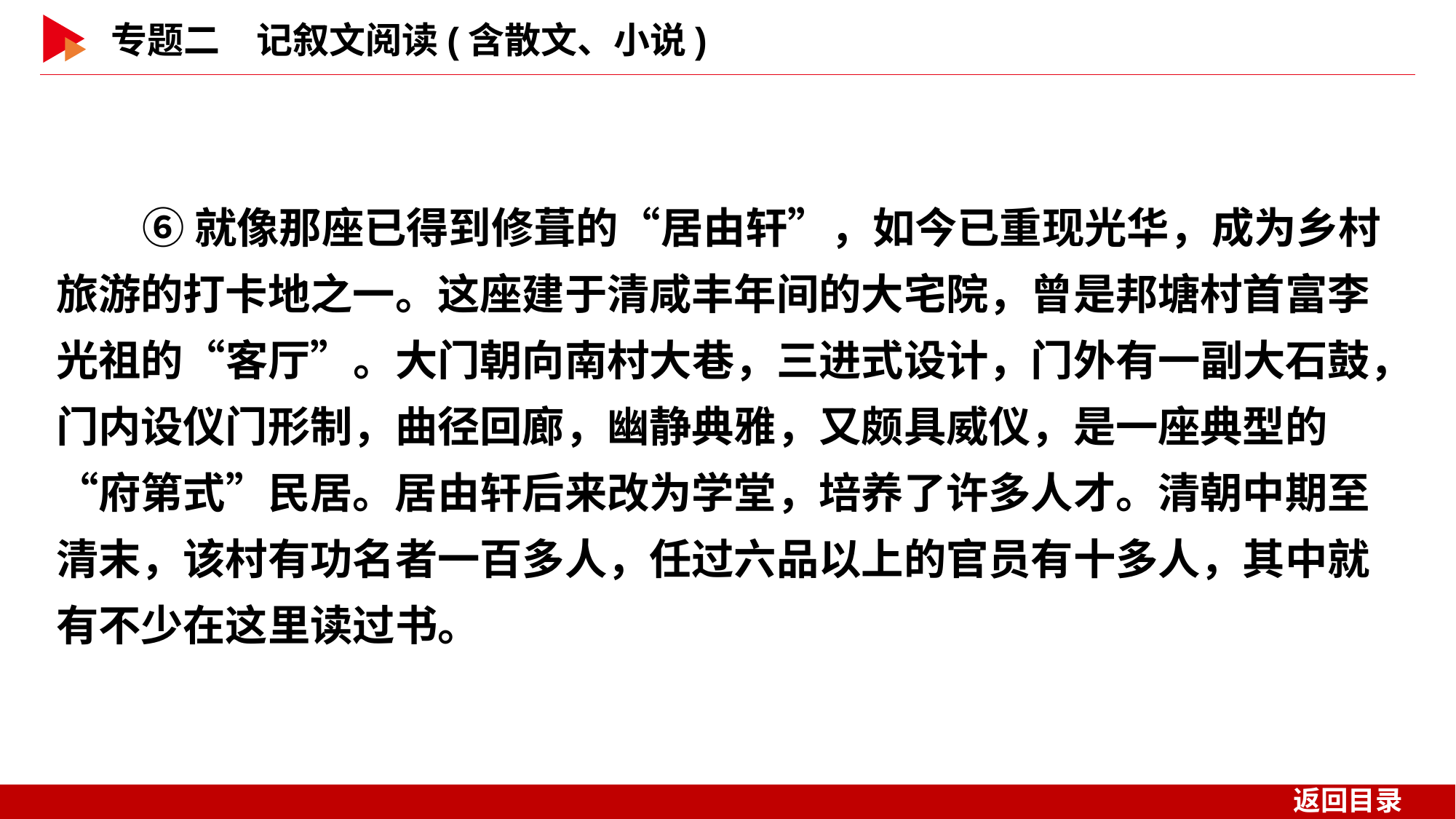

⑥就像那座已得到修葺的“居由轩”，如今已重现光华，成为乡村旅游的打卡地之一。这座建于清咸丰年间的大宅院，曾是邦塘村首富李光祖的“客厅”。大门朝向南村大巷，三进式设计，门外有一副大石鼓，门内设仪门形制，曲径回廊，幽静典雅，又颇具威仪，是一座典型的“府第式”民居。居由轩后来改为学堂，培养了许多人才。清朝中期至清末，该村有功名者一百多人，任过六品以上的官员有十多人，其中就有不少在这里读过书。